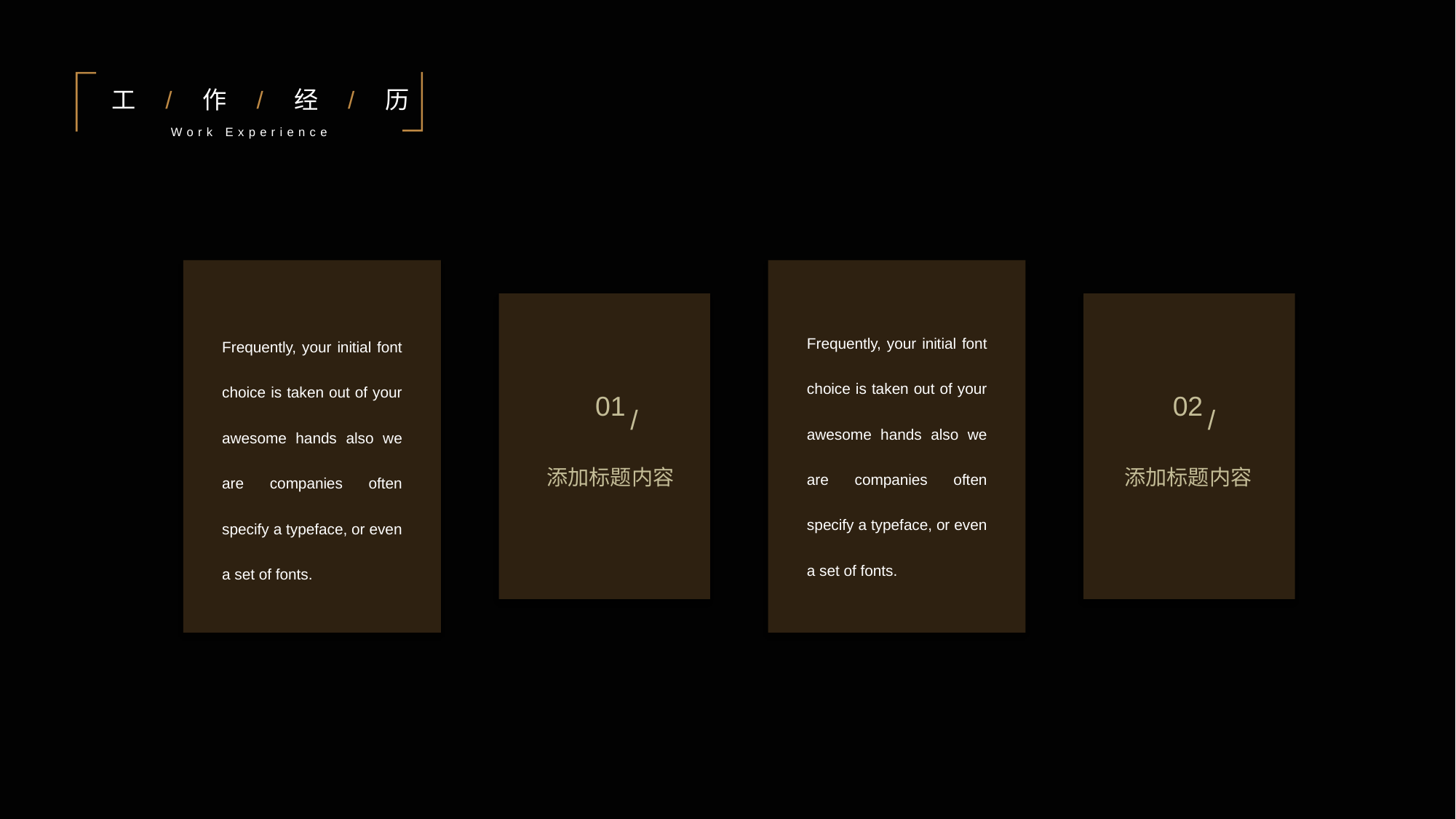

工 / 作 / 经 / 历
Work Experience

Frequently, your initial font choice is taken out of your awesome hands also we are companies often specify a typeface, or even a set of fonts.

Frequently, your initial font choice is taken out of your awesome hands also we are companies often specify a typeface, or even a set of fonts.

01
/
添加标题内容

02
/
添加标题内容